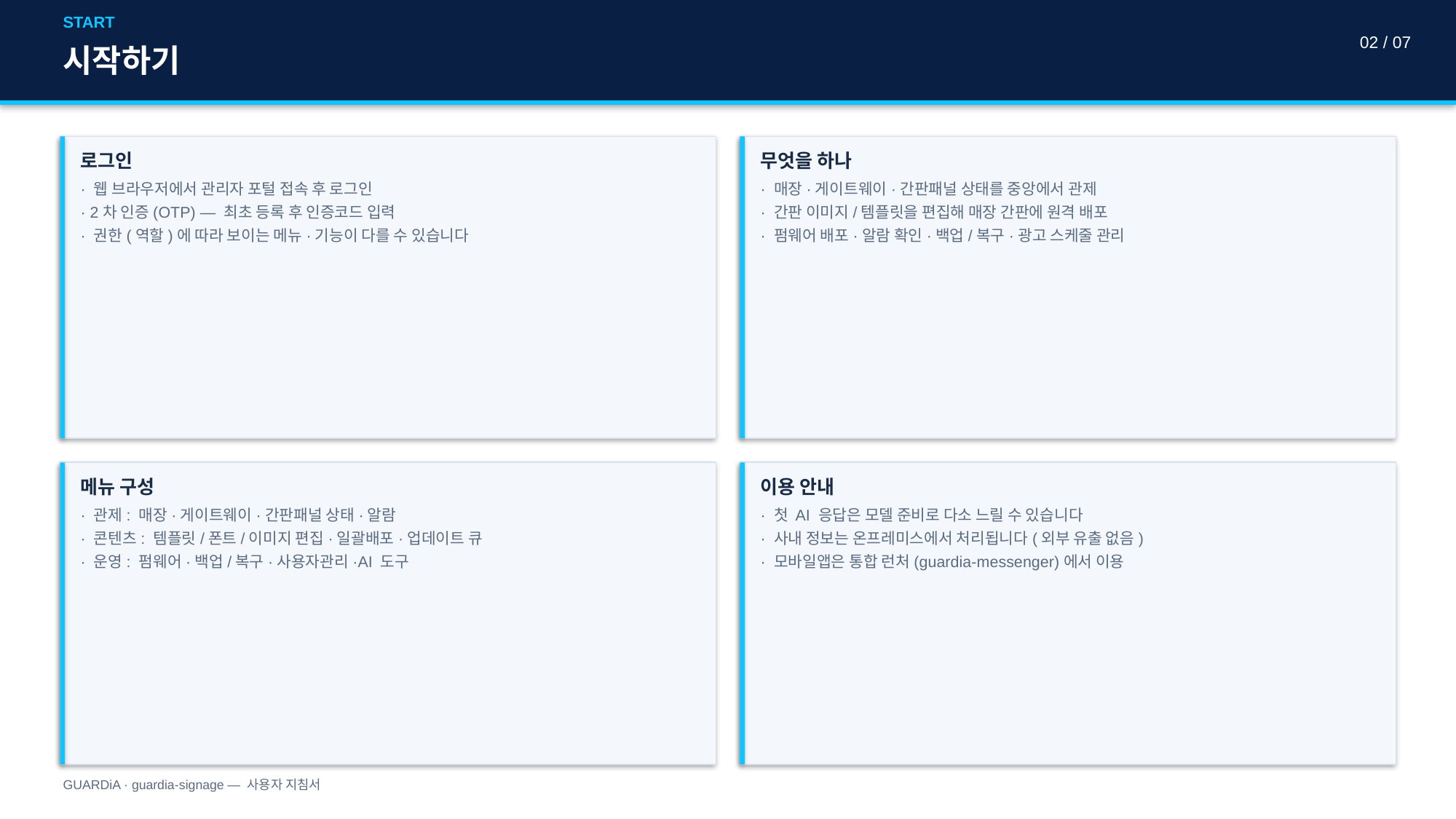

START
02 / 07
시작하기

로그인
· 웹 브라우저에서 관리자 포털 접속 후 로그인
· 2차 인증(OTP) — 최초 등록 후 인증코드 입력
· 권한(역할)에 따라 보이는 메뉴·기능이 다를 수 있습니다
무엇을 하나
· 매장·게이트웨이·간판패널 상태를 중앙에서 관제
· 간판 이미지/템플릿을 편집해 매장 간판에 원격 배포
· 펌웨어 배포·알람 확인·백업/복구·광고 스케줄 관리

메뉴 구성
· 관제: 매장·게이트웨이·간판패널 상태·알람
· 콘텐츠: 템플릿/폰트/이미지 편집·일괄배포·업데이트 큐
· 운영: 펌웨어·백업/복구·사용자관리·AI 도구
이용 안내
· 첫 AI 응답은 모델 준비로 다소 느릴 수 있습니다
· 사내 정보는 온프레미스에서 처리됩니다(외부 유출 없음)
· 모바일앱은 통합 런처(guardia-messenger)에서 이용
GUARDiA · guardia-signage — 사용자 지침서